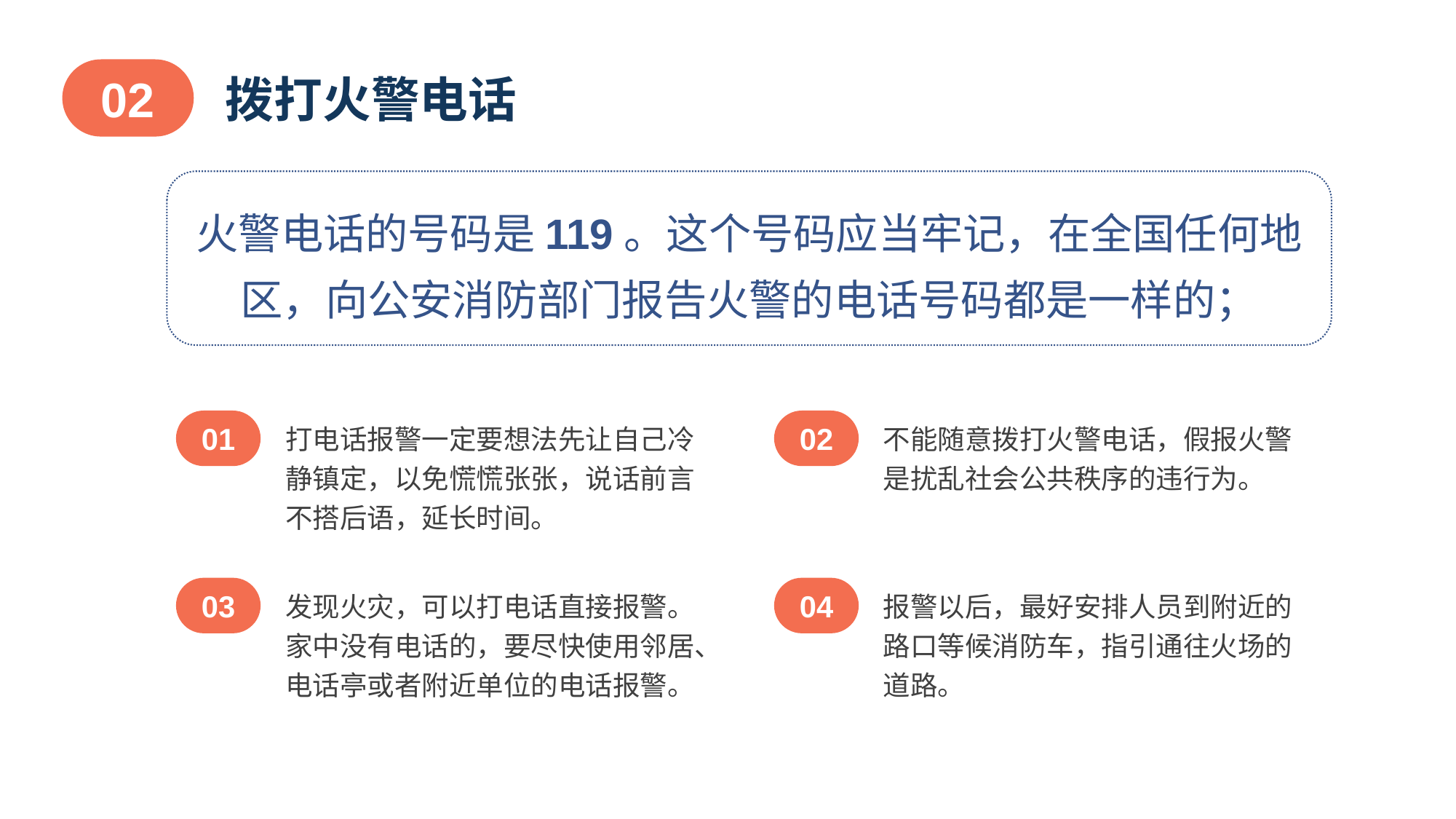

02
拨打火警电话
火警电话的号码是119。这个号码应当牢记，在全国任何地区，向公安消防部门报告火警的电话号码都是一样的；
01
打电话报警一定要想法先让自己冷静镇定，以免慌慌张张，说话前言不搭后语，延长时间。
02
不能随意拨打火警电话，假报火警是扰乱社会公共秩序的违行为。
03
发现火灾，可以打电话直接报警。家中没有电话的，要尽快使用邻居、电话亭或者附近单位的电话报警。
04
报警以后，最好安排人员到附近的路口等候消防车，指引通往火场的道路。